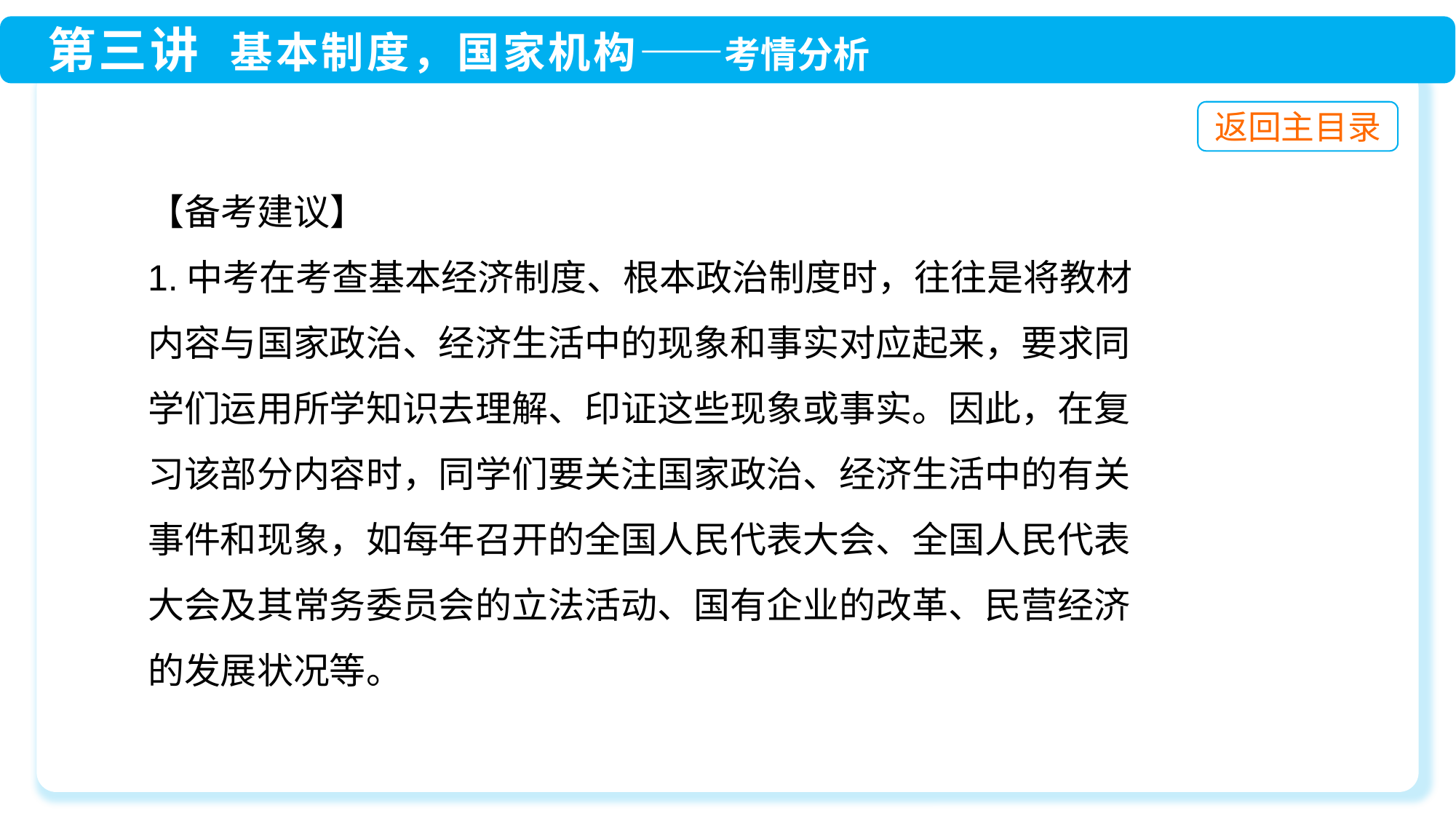

【备考建议】
1.中考在考查基本经济制度、根本政治制度时，往往是将教材内容与国家政治、经济生活中的现象和事实对应起来，要求同学们运用所学知识去理解、印证这些现象或事实。因此，在复习该部分内容时，同学们要关注国家政治、经济生活中的有关事件和现象，如每年召开的全国人民代表大会、全国人民代表大会及其常务委员会的立法活动、国有企业的改革、民营经济的发展状况等。